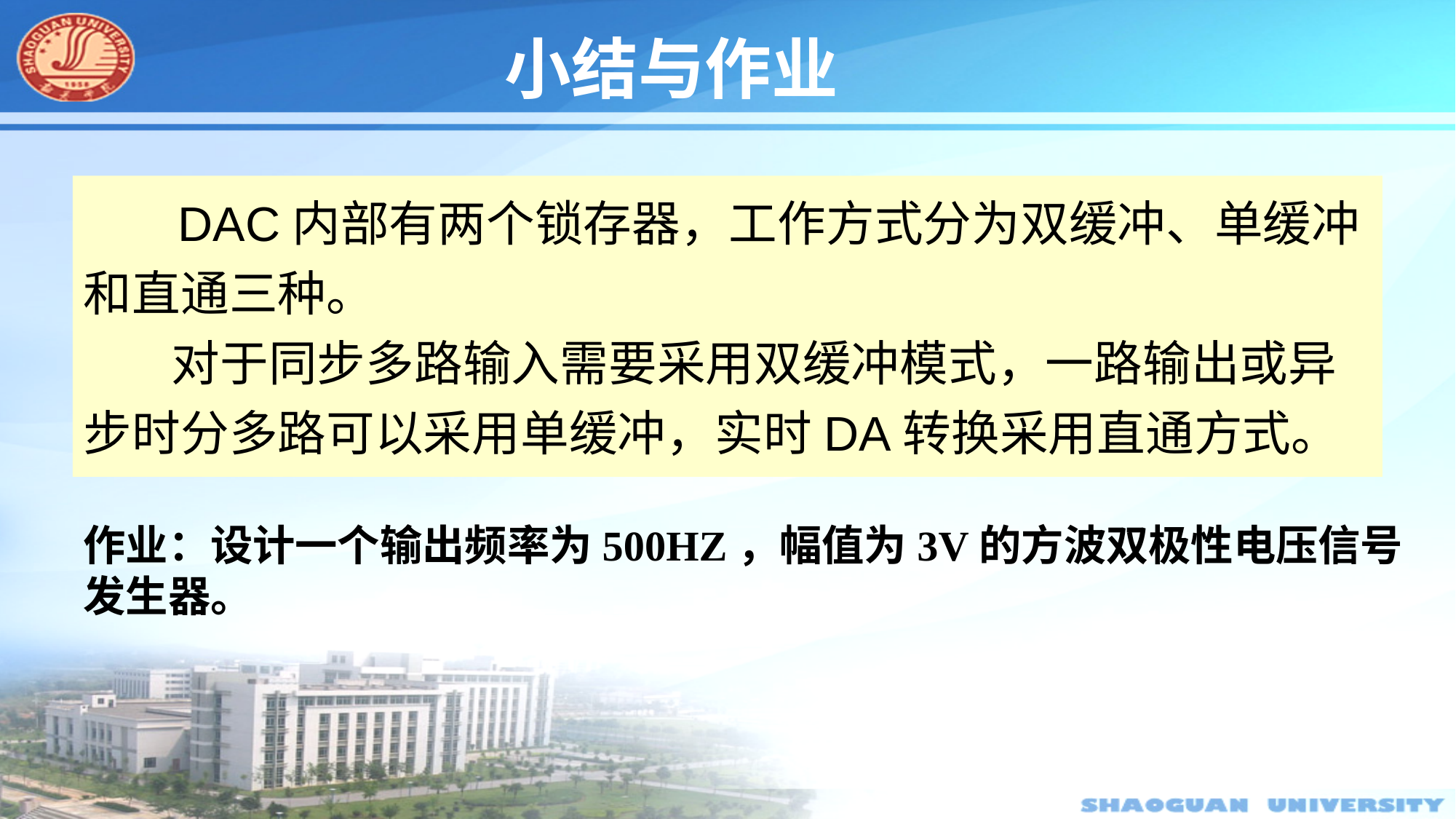

# 小结与作业
       DAC内部有两个锁存器，工作方式分为双缓冲、单缓冲和直通三种。
       对于同步多路输入需要采用双缓冲模式，一路输出或异步时分多路可以采用单缓冲，实时DA转换采用直通方式。
作业：设计一个输出频率为500HZ，幅值为3V的方波双极性电压信号发生器。